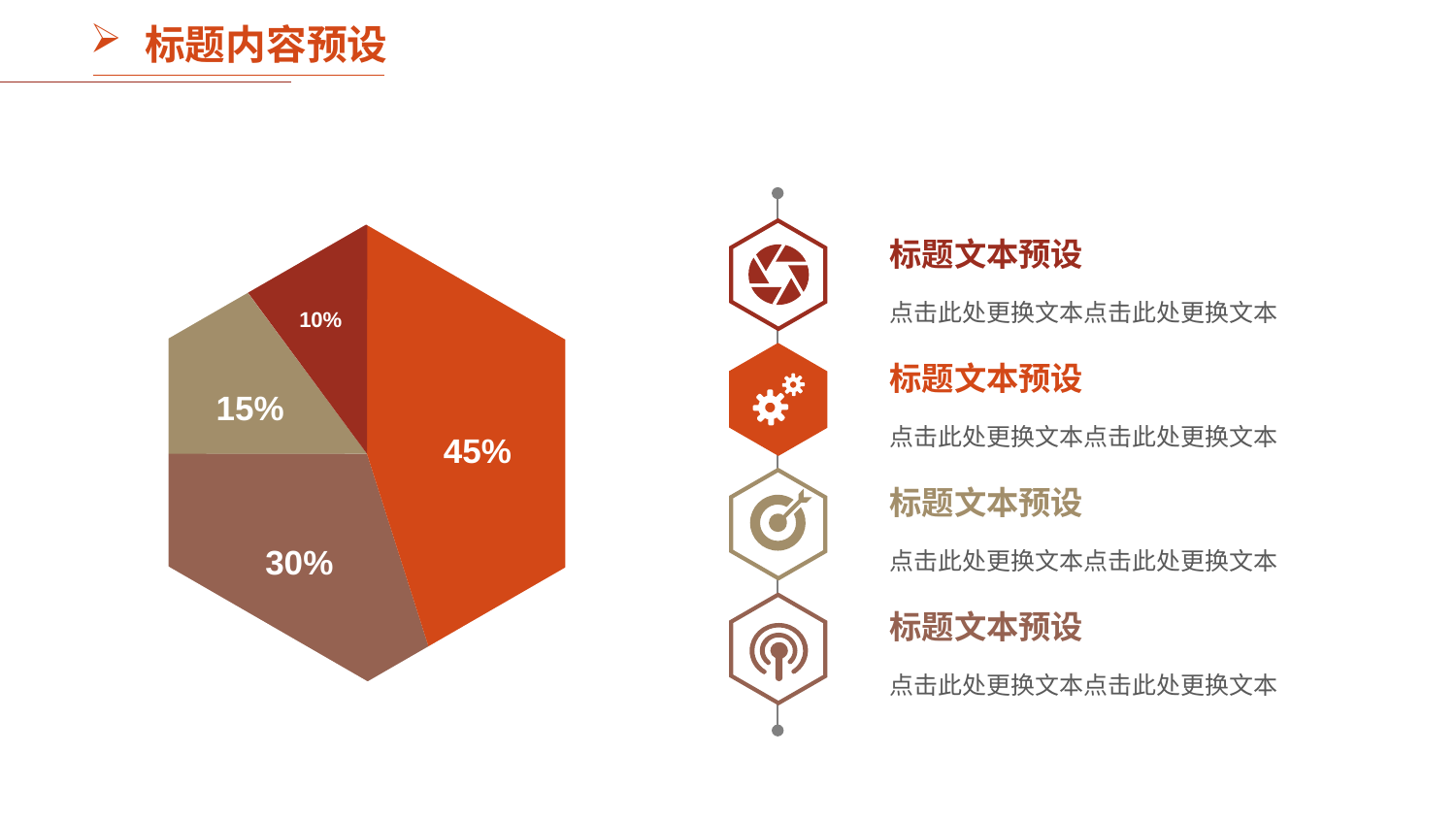

标题内容预设

标题文本预设
点击此处更换文本点击此处更换文本

标题文本预设
点击此处更换文本点击此处更换文本

标题文本预设
点击此处更换文本点击此处更换文本

标题文本预设
点击此处更换文本点击此处更换文本

10%
15%
45%
30%